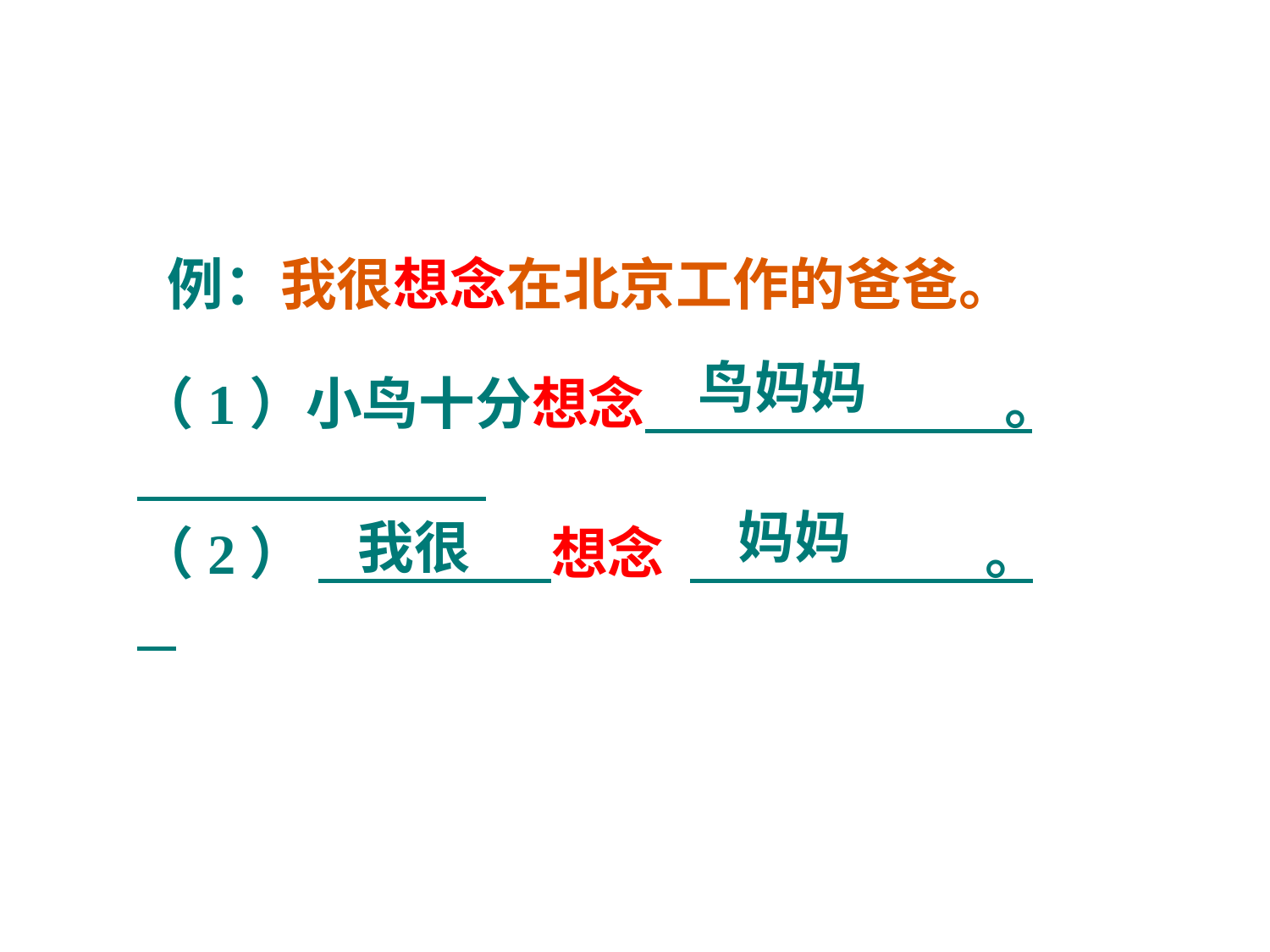

#
例：我很想念在北京工作的爸爸。

鸟妈妈
（1）小鸟十分想念                            。
妈妈
我很
（2）                   想念                         。